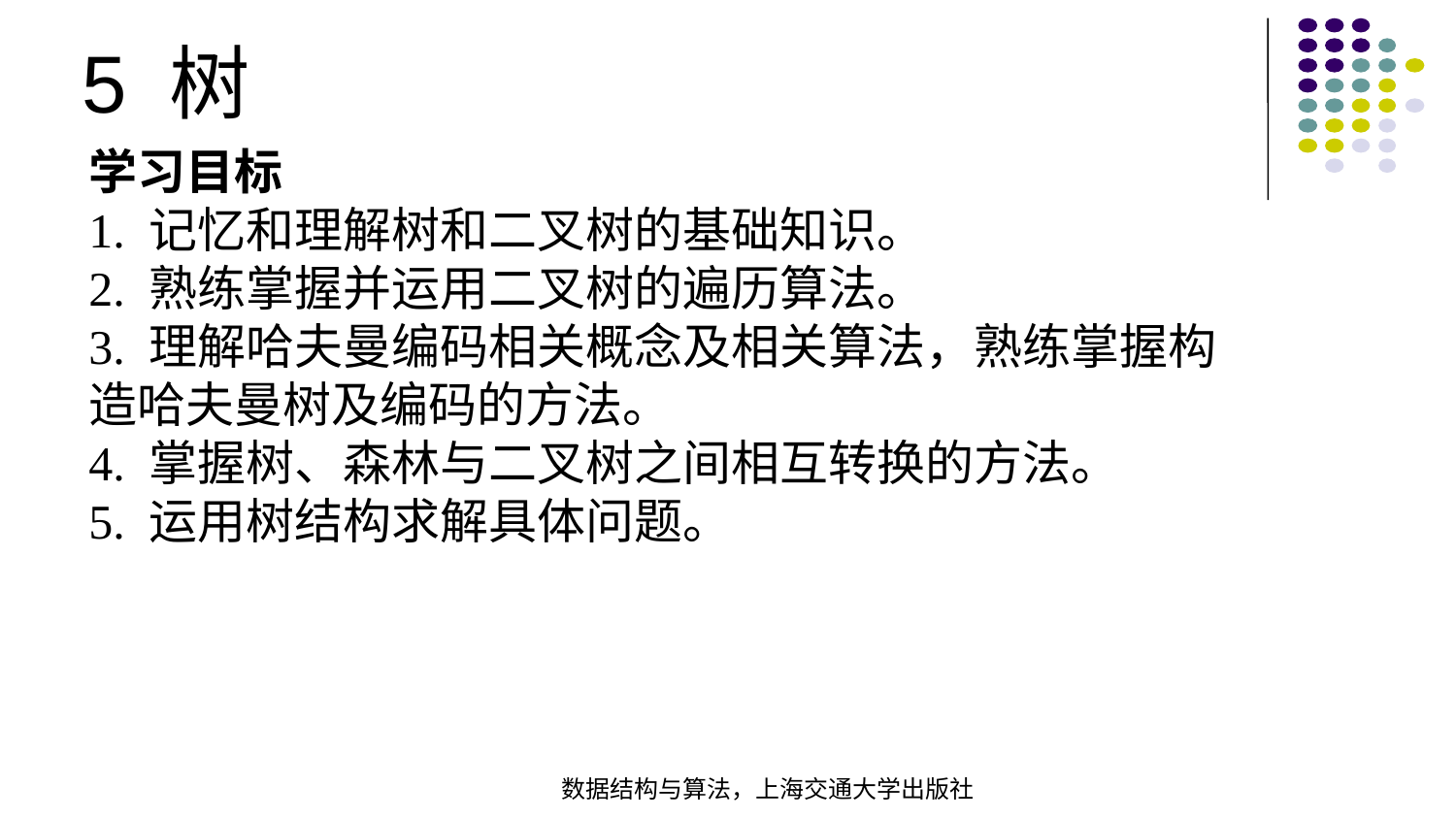

5 树
学习目标
1. 记忆和理解树和二叉树的基础知识。
2. 熟练掌握并运用二叉树的遍历算法。
3. 理解哈夫曼编码相关概念及相关算法，熟练掌握构造哈夫曼树及编码的方法。
4. 掌握树、森林与二叉树之间相互转换的方法。
5. 运用树结构求解具体问题。